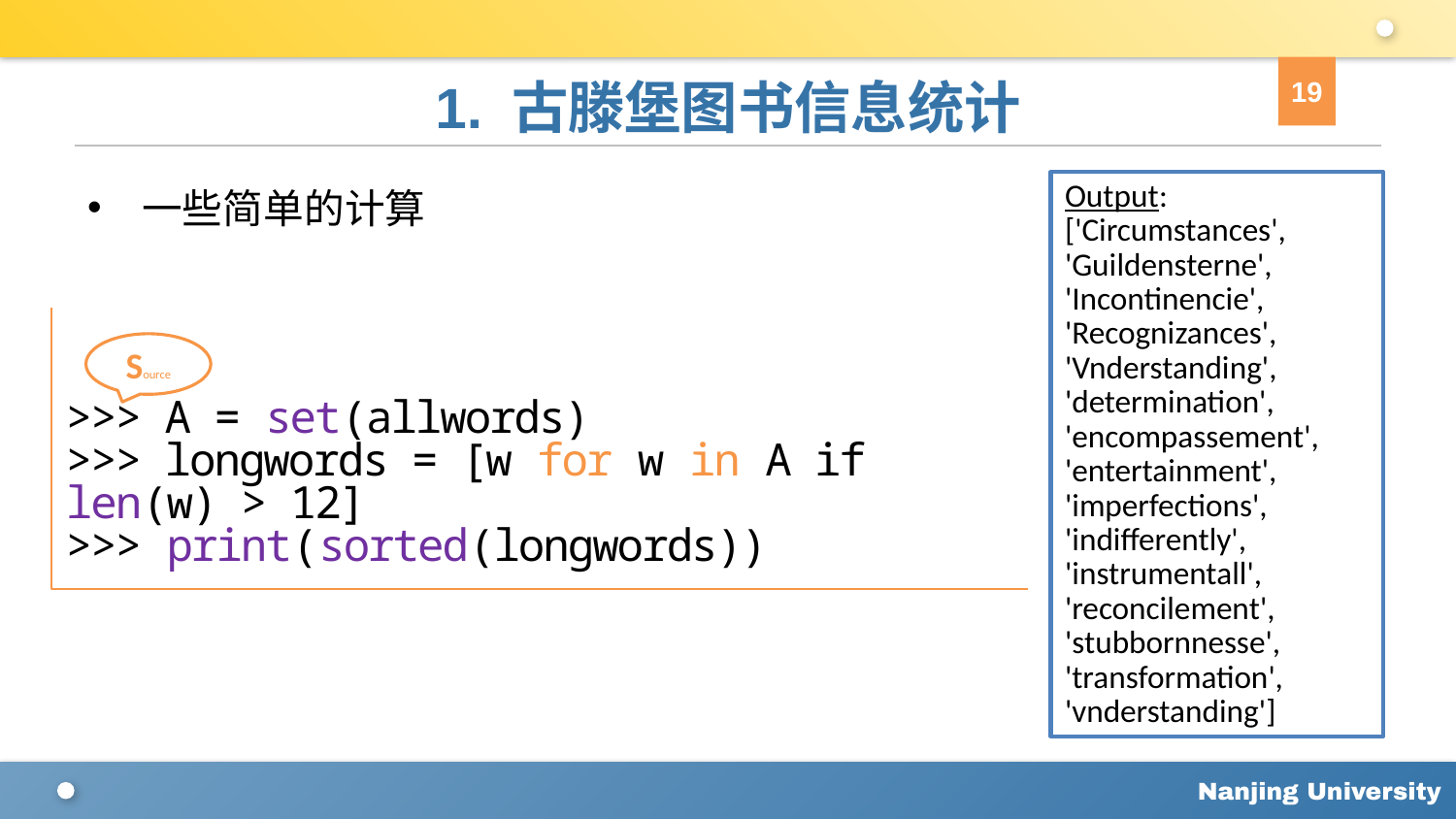

19
# 1. 古滕堡图书信息统计
一些简单的计算
Output:
['Circumstances', 'Guildensterne', 'Incontinencie', 'Recognizances', 'Vnderstanding', 'determination', 'encompassement', 'entertainment', 'imperfections', 'indifferently', 'instrumentall', 'reconcilement', 'stubbornnesse', 'transformation', 'vnderstanding']

>>> A = set(allwords)
>>> longwords = [w for w in A if len(w) > 12]
>>> print(sorted(longwords))
Source